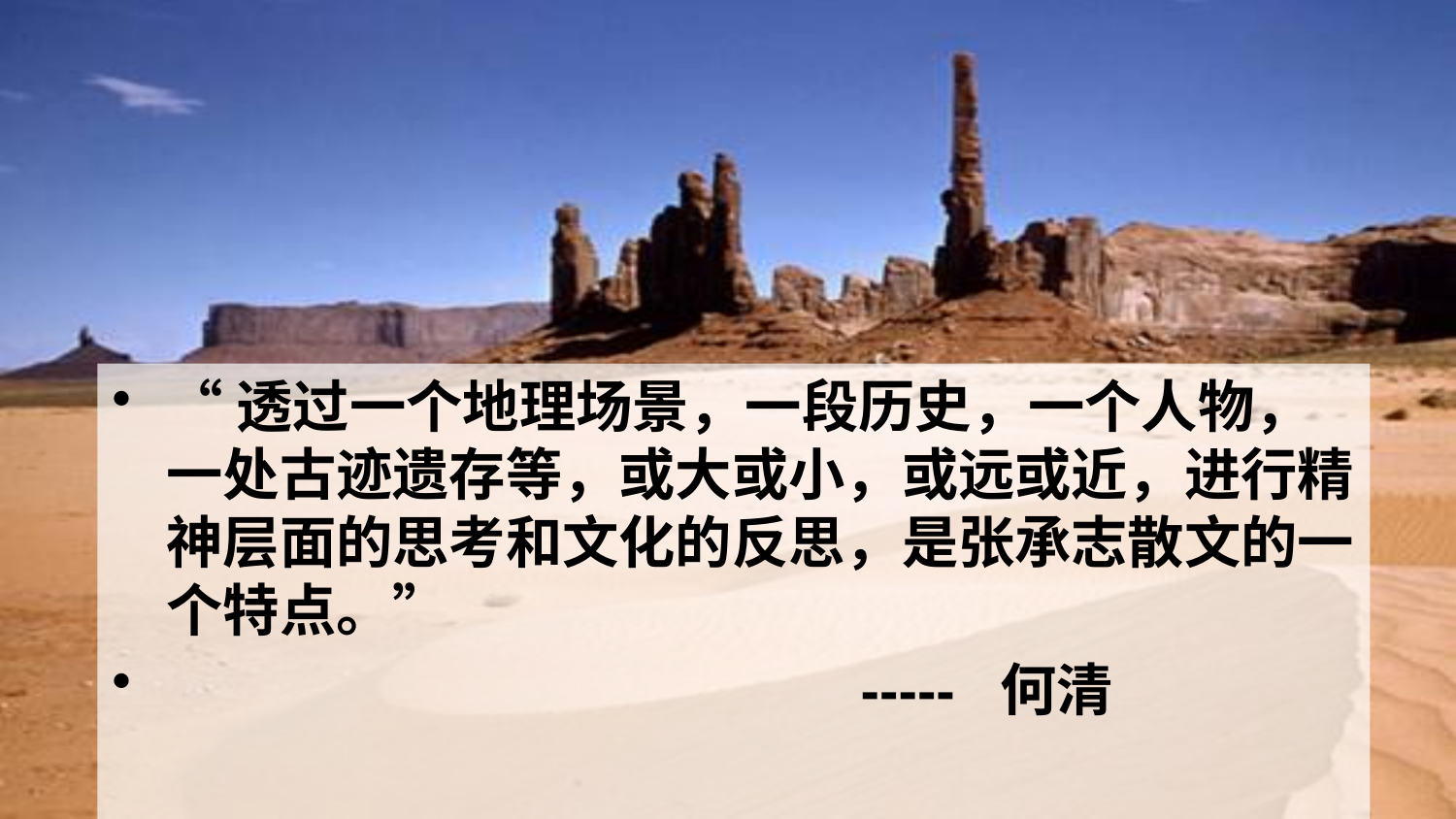

“透过一个地理场景，一段历史，一个人物，一处古迹遗存等，或大或小，或远或近，进行精神层面的思考和文化的反思，是张承志散文的一个特点。”
                                            -----  何清